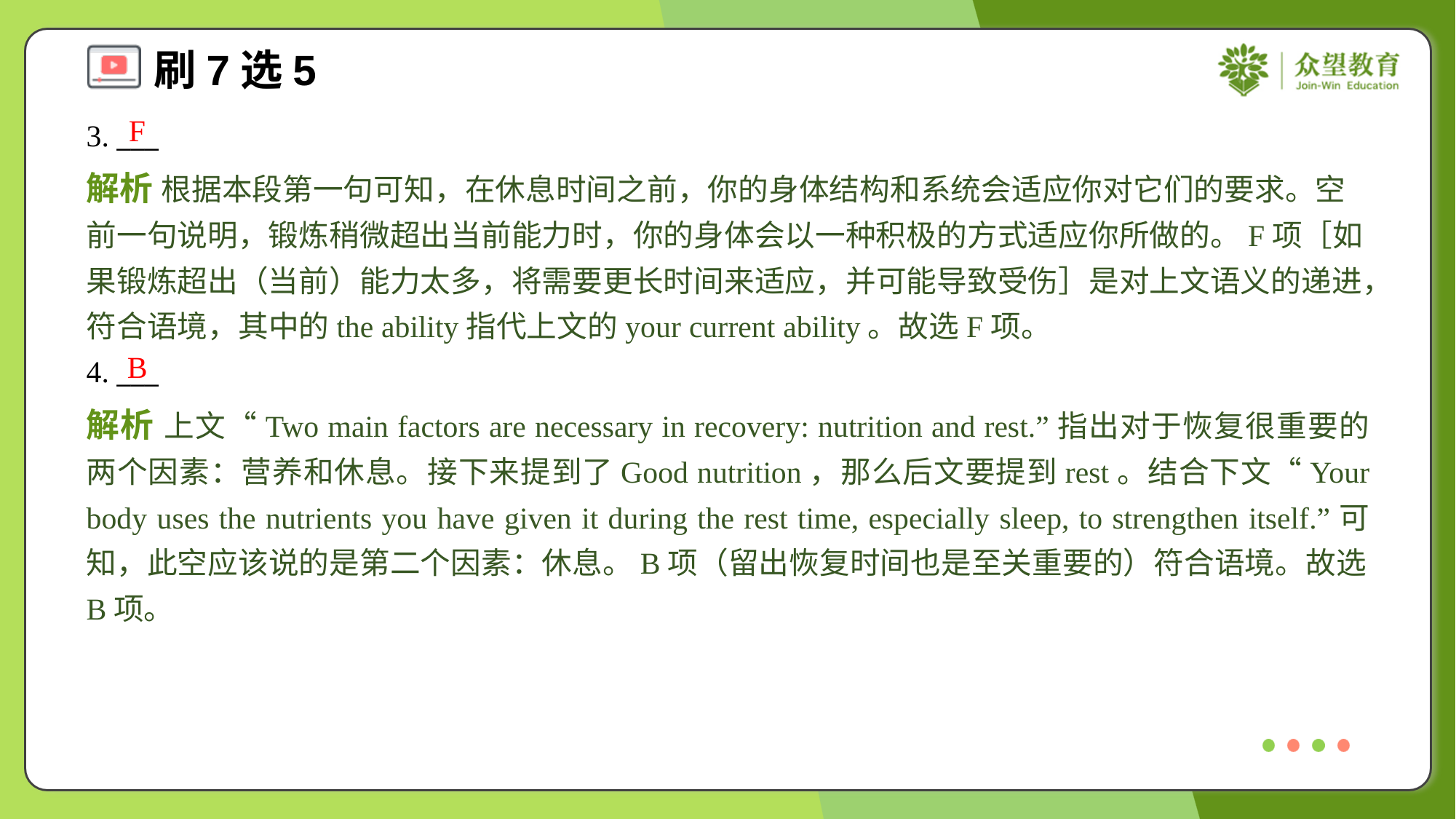

F
3. ___
解析 根据本段第一句可知，在休息时间之前，你的身体结构和系统会适应你对它们的要求。空前一句说明，锻炼稍微超出当前能力时，你的身体会以一种积极的方式适应你所做的。F项［如果锻炼超出（当前）能力太多，将需要更长时间来适应，并可能导致受伤］是对上文语义的递进，符合语境，其中的the ability指代上文的your current ability。故选F项。
B
4. ___
解析 上文“Two main factors are necessary in recovery: nutrition and rest.”指出对于恢复很重要的两个因素：营养和休息。接下来提到了Good nutrition，那么后文要提到rest。结合下文“Your body uses the nutrients you have given it during the rest time, especially sleep, to strengthen itself.”可知，此空应该说的是第二个因素：休息。B项（留出恢复时间也是至关重要的）符合语境。故选B项。